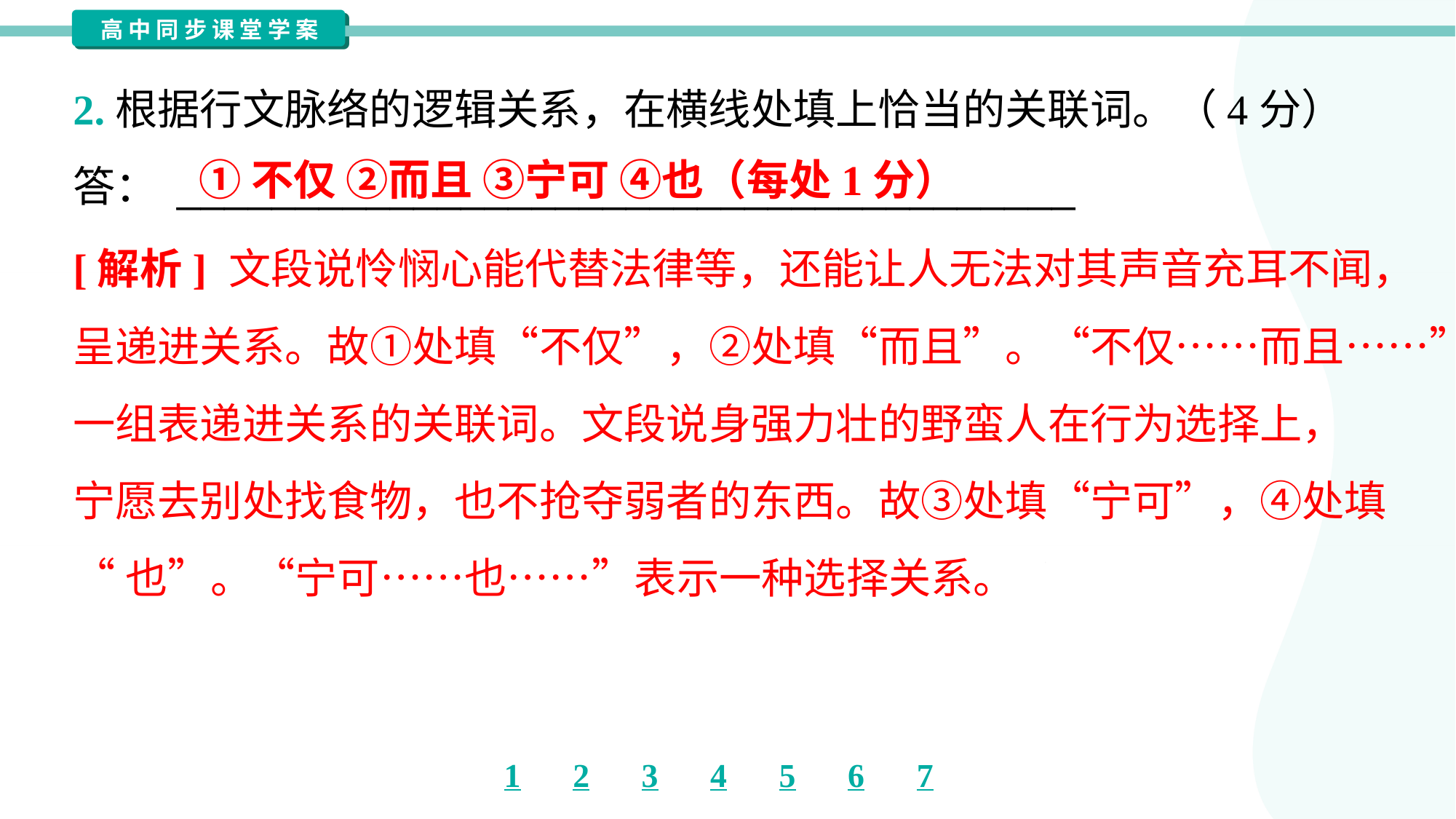

2.根据行文脉络的逻辑关系，在横线处填上恰当的关联词。（4分）
答： ______________________________________
①不仅 ②而且 ③宁可 ④也（每处1分）
[解析] 文段说怜悯心能代替法律等，还能让人无法对其声音充耳不闻，
呈递进关系。故①处填“不仅”，②处填“而且”。“不仅……而且……”是
一组表递进关系的关联词。文段说身强力壮的野蛮人在行为选择上，
宁愿去别处找食物，也不抢夺弱者的东西。故③处填“宁可”，④处填
“也”。“宁可……也……”表示一种选择关系。